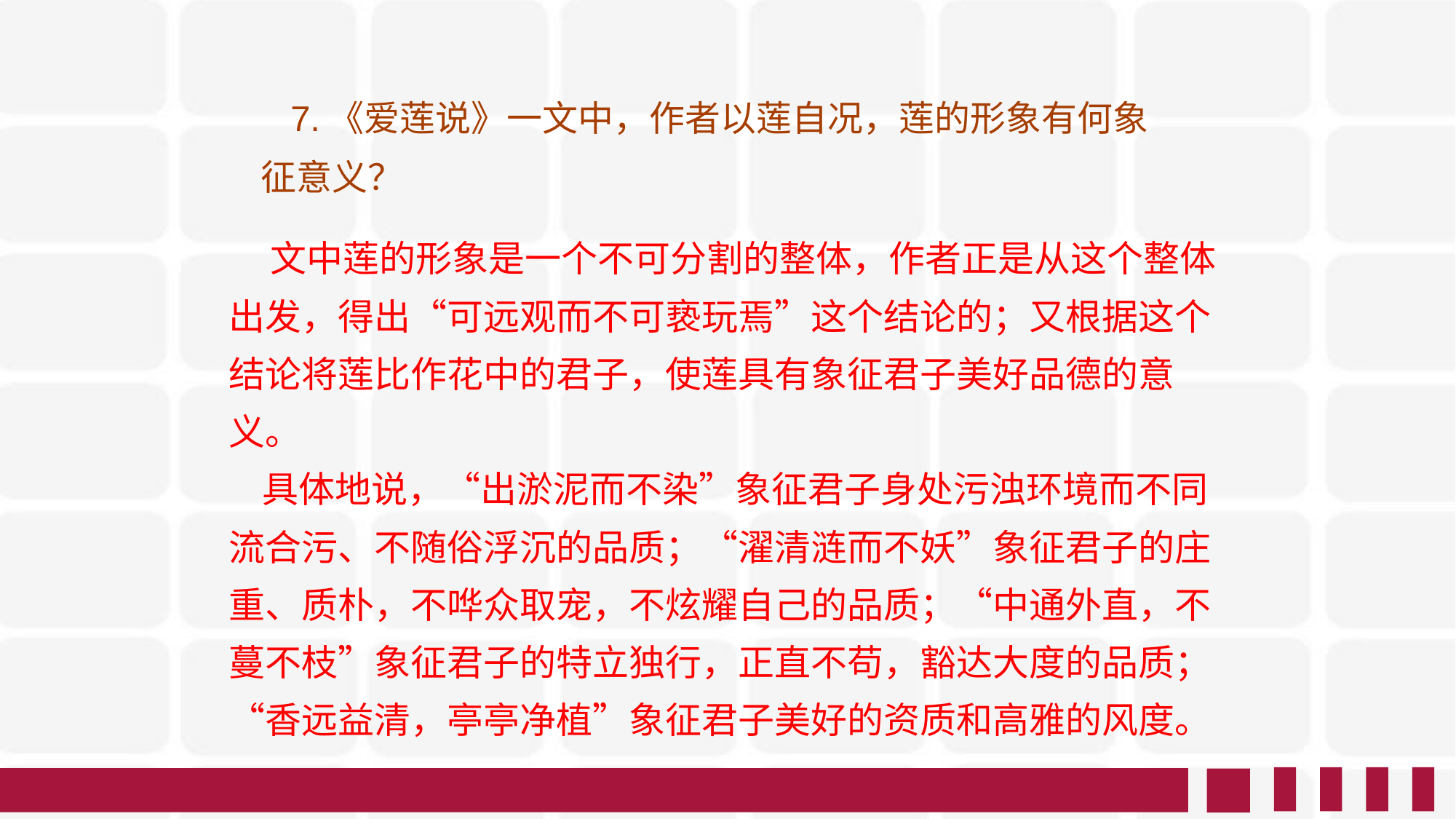

7.《爱莲说》一文中，作者以莲自况，莲的形象有何象征意义？
    文中莲的形象是一个不可分割的整体，作者正是从这个整体出发，得出“可远观而不可亵玩焉”这个结论的；又根据这个结论将莲比作花中的君子，使莲具有象征君子美好品德的意义。
   具体地说，“出淤泥而不染”象征君子身处污浊环境而不同流合污、不随俗浮沉的品质；“濯清涟而不妖”象征君子的庄重、质朴，不哗众取宠，不炫耀自己的品质；“中通外直，不蔓不枝”象征君子的特立独行，正直不苟，豁达大度的品质；“香远益清，亭亭净植”象征君子美好的资质和高雅的风度。